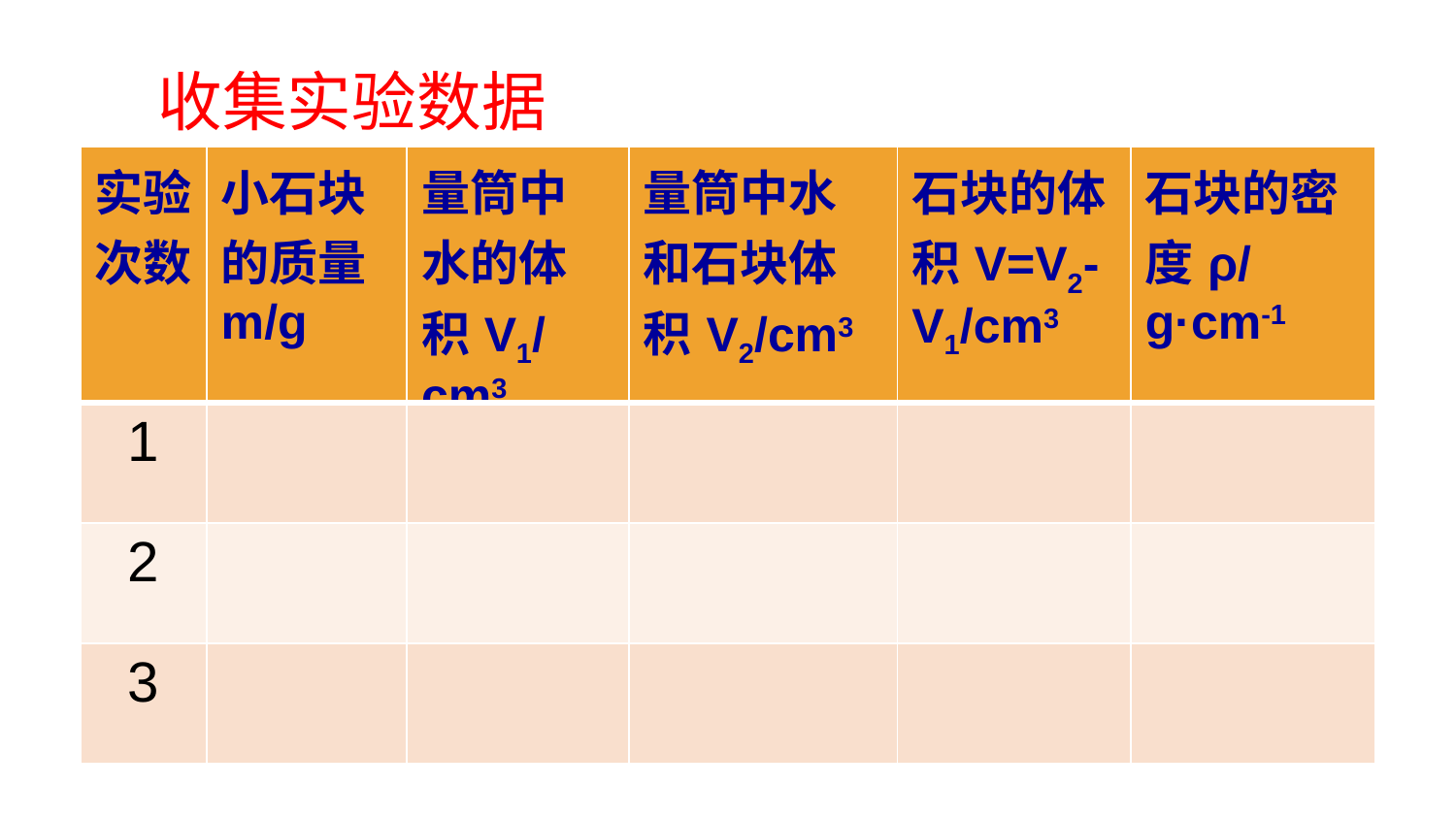

收集实验数据
| 实验次数 | 小石块的质量m/g | 量筒中水的体积V1/cm3 | 量筒中水和石块体积V2/cm3 | 石块的体积V=V2-V1/cm3 | 石块的密度ρ/g·cm-1 |
| --- | --- | --- | --- | --- | --- |
| 1 |  |  |  |  |  |
| 2 |  |  |  |  |  |
| 3 |  |  |  |  |  |